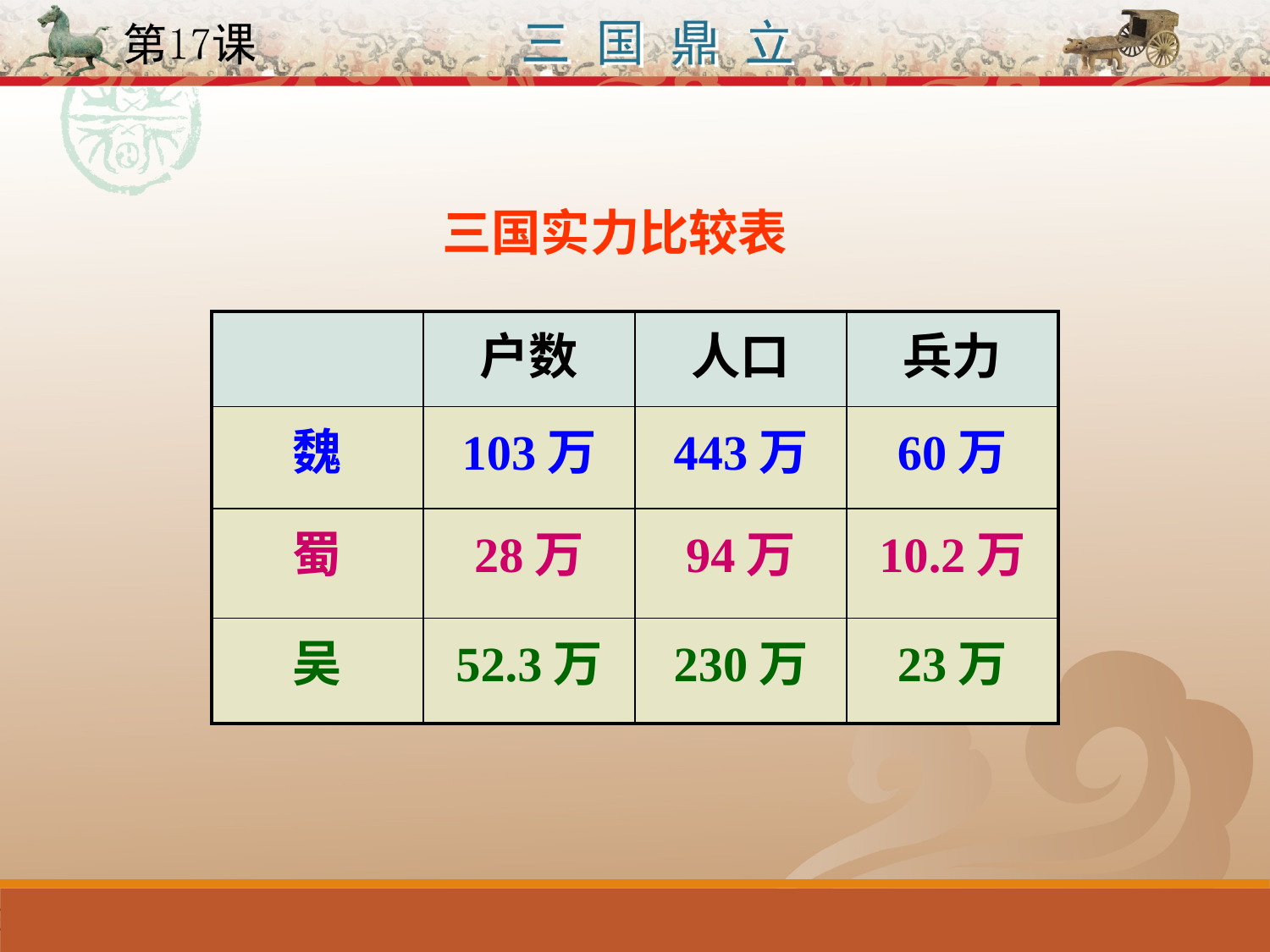

三国实力比较表
|  | 户数 | 人口 | 兵力 |
| --- | --- | --- | --- |
| 魏 | 103万 | 443万 | 60万 |
| 蜀 | 28万 | 94万 | 10.2万 |
| 吴 | 52.3万 | 230万 | 23万 |